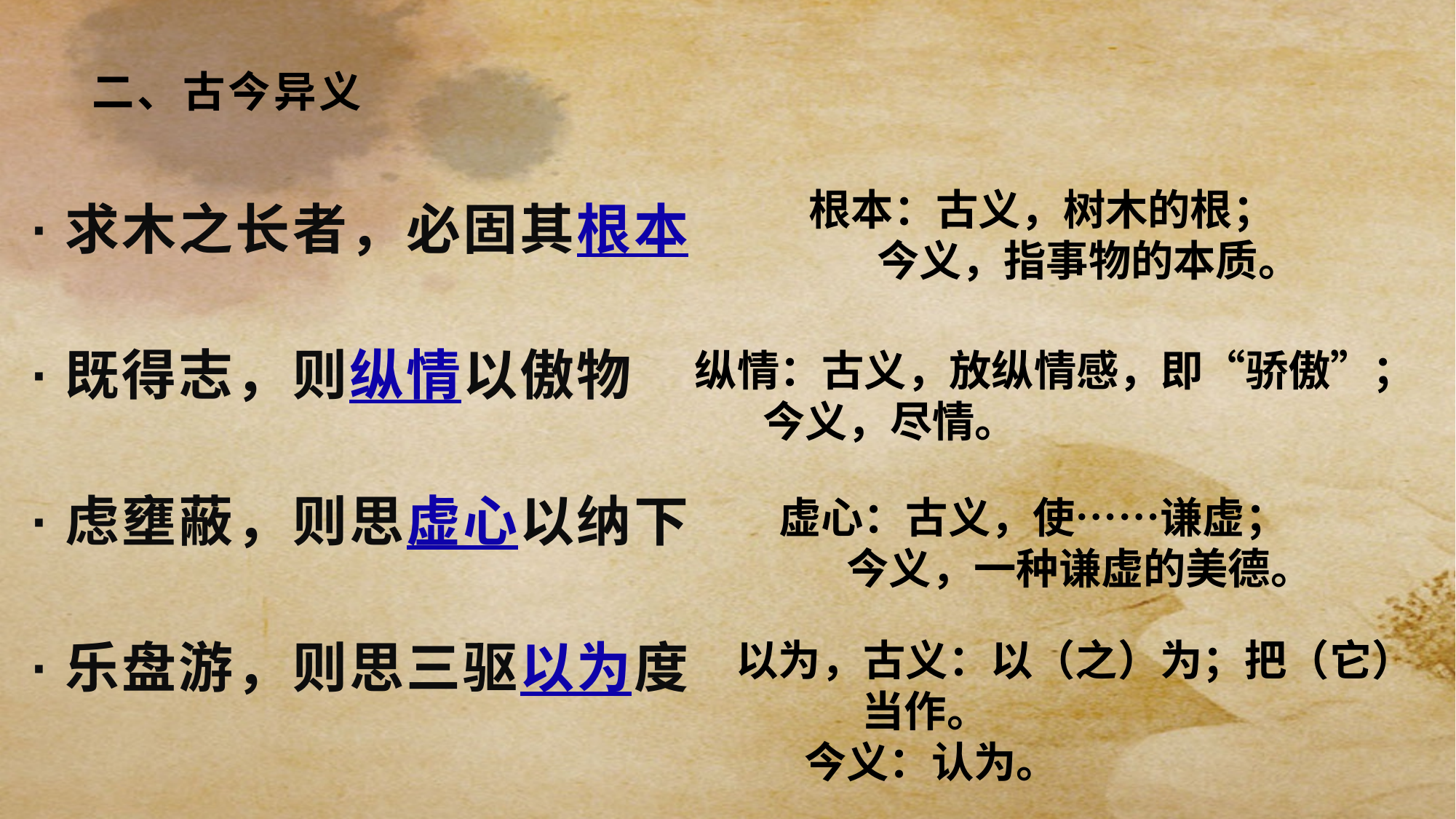

# 二、古今异义
·求木之长者，必固其根本
·既得志，则纵情以傲物
·虑壅蔽，则思虚心以纳下
·乐盘游，则思三驱以为度
根本：古义，树木的根；
      今义，指事物的本质。
纵情：古义，放纵情感，即“骄傲”；
      今义，尽情。
虚心：古义，使……谦虚；
      今义，一种谦虚的美德。
以为，古义：以（之）为；把（它）
            当作。
      今义：认为。